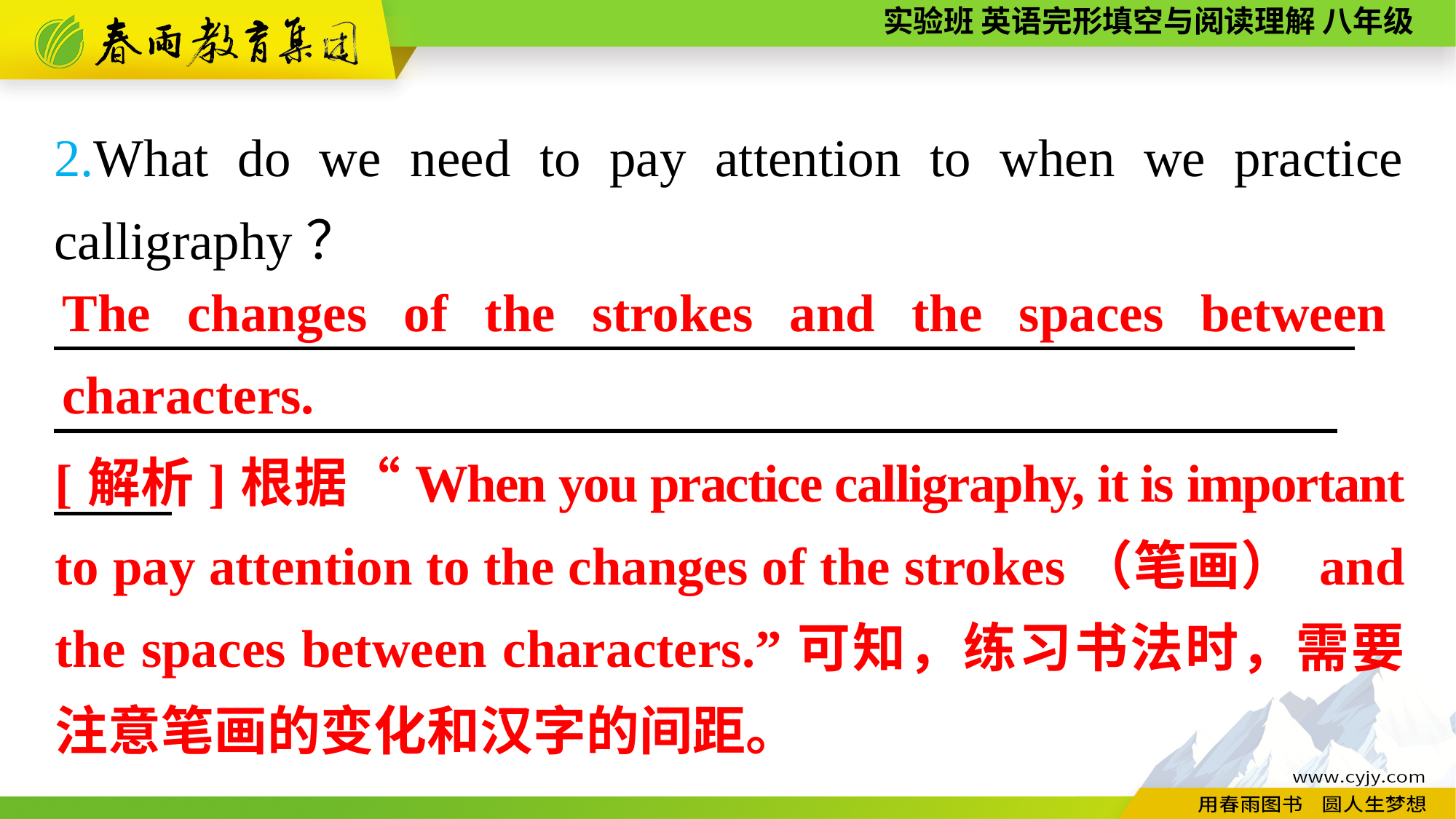

2.What do we need to pay attention to when we practice calligraphy？
　　　　　                                                                          ，　　　　　                                                                                                 ，
The changes of the strokes and the spaces between characters.
[解析]根据“When you practice calligraphy, it is important to pay attention to the changes of the strokes（笔画） and the spaces between characters.”可知，练习书法时，需要注意笔画的变化和汉字的间距。